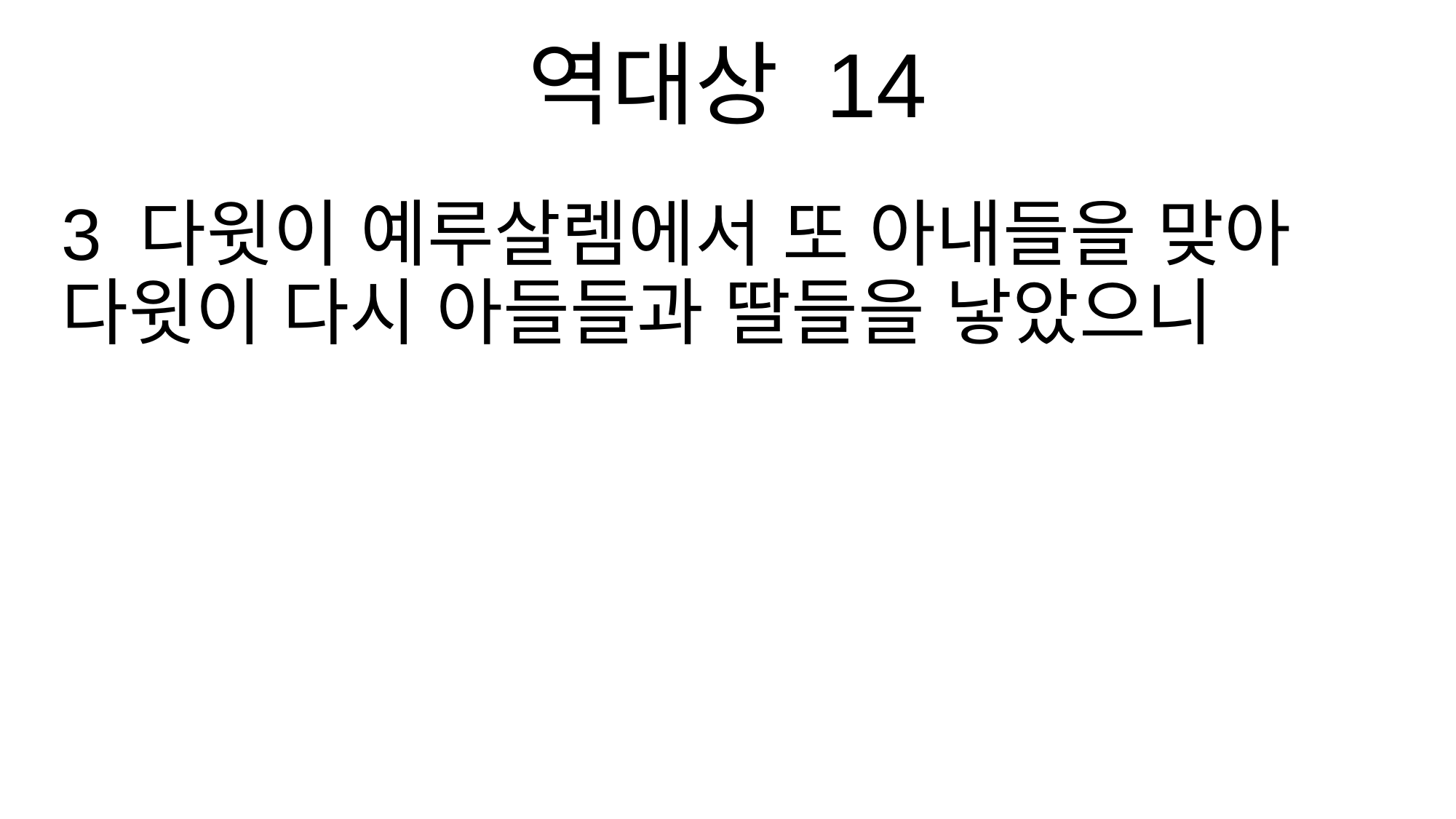

역대상 14
3 다윗이 예루살렘에서 또 아내들을 맞아 다윗이 다시 아들들과 딸들을 낳았으니